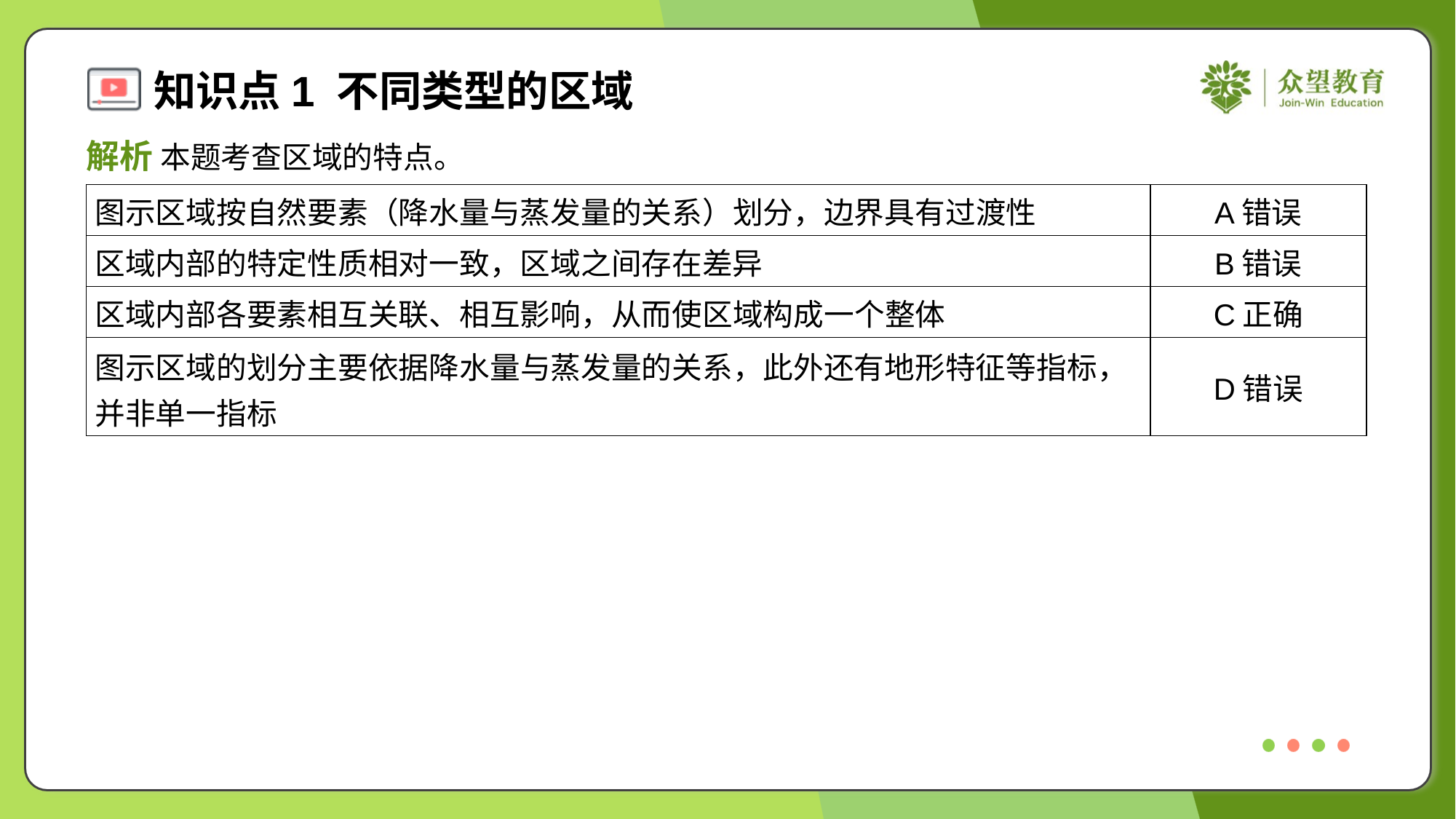

解析 本题考查区域的特点。
| 图示区域按自然要素（降水量与蒸发量的关系）划分，边界具有过渡性 | A错误 |
| --- | --- |
| 区域内部的特定性质相对一致，区域之间存在差异 | B错误 |
| 区域内部各要素相互关联、相互影响，从而使区域构成一个整体 | C正确 |
| 图示区域的划分主要依据降水量与蒸发量的关系，此外还有地形特征等指标， 并非单一指标 | D错误 |